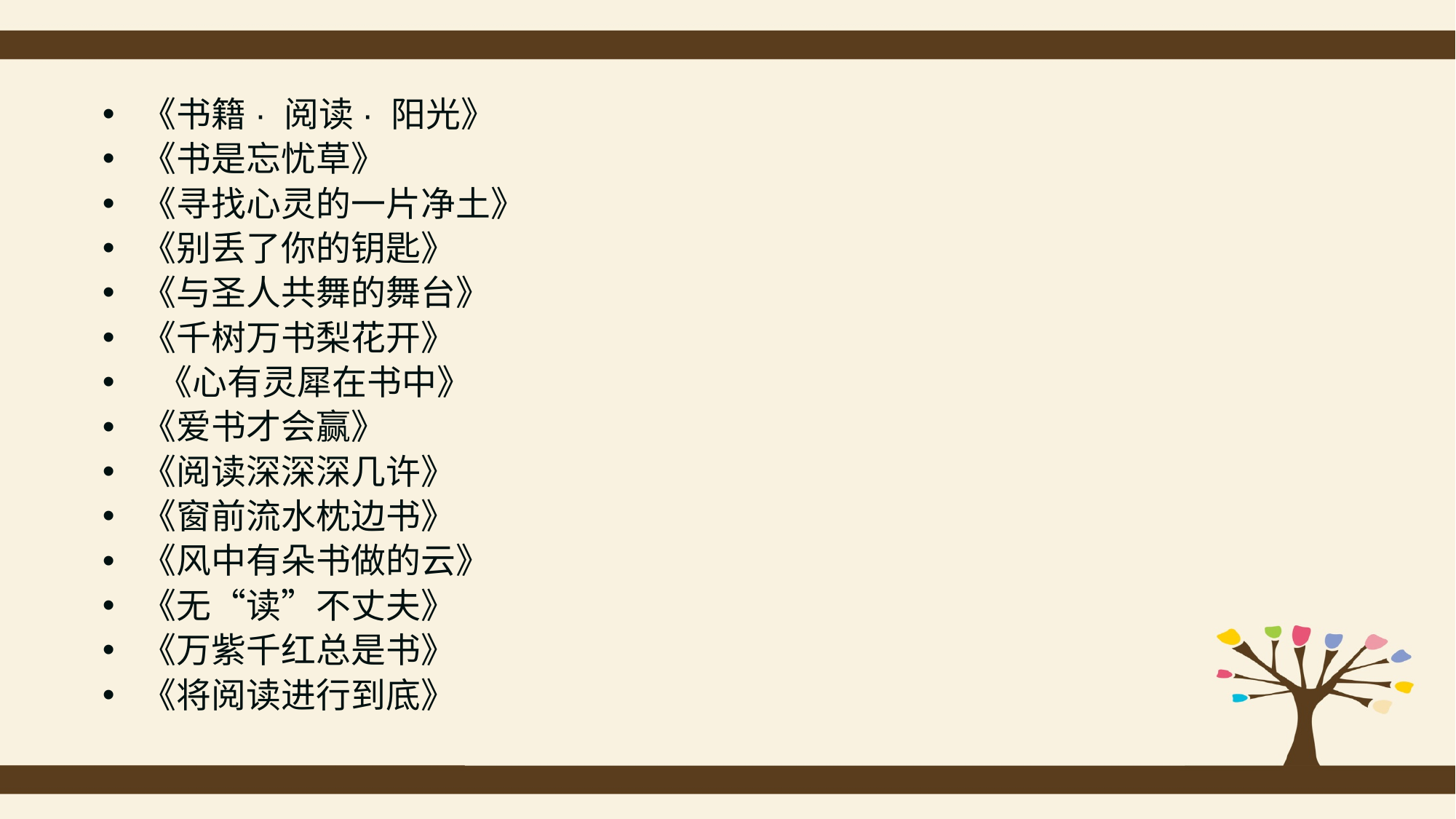

《书籍· 阅读· 阳光》
《书是忘忧草》
《寻找心灵的一片净土》
《别丢了你的钥匙》
《与圣人共舞的舞台》
《千树万书梨花开》
 《心有灵犀在书中》
《爱书才会赢》
《阅读深深深几许》
《窗前流水枕边书》
《风中有朵书做的云》
《无“读”不丈夫》
《万紫千红总是书》
《将阅读进行到底》